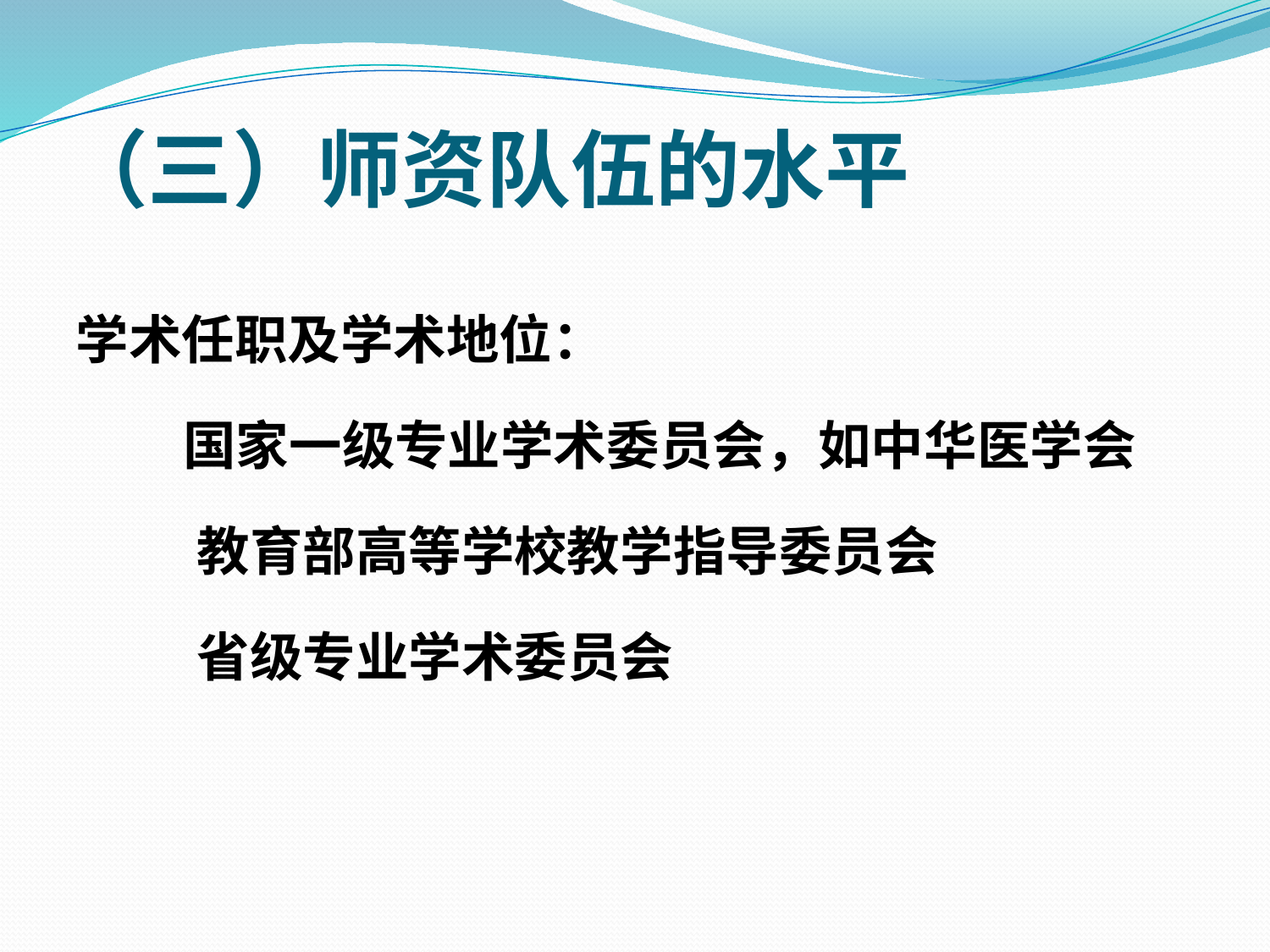

# （三）师资队伍的水平
学术任职及学术地位：
        国家一级专业学术委员会，如中华医学会
         教育部高等学校教学指导委员会
         省级专业学术委员会